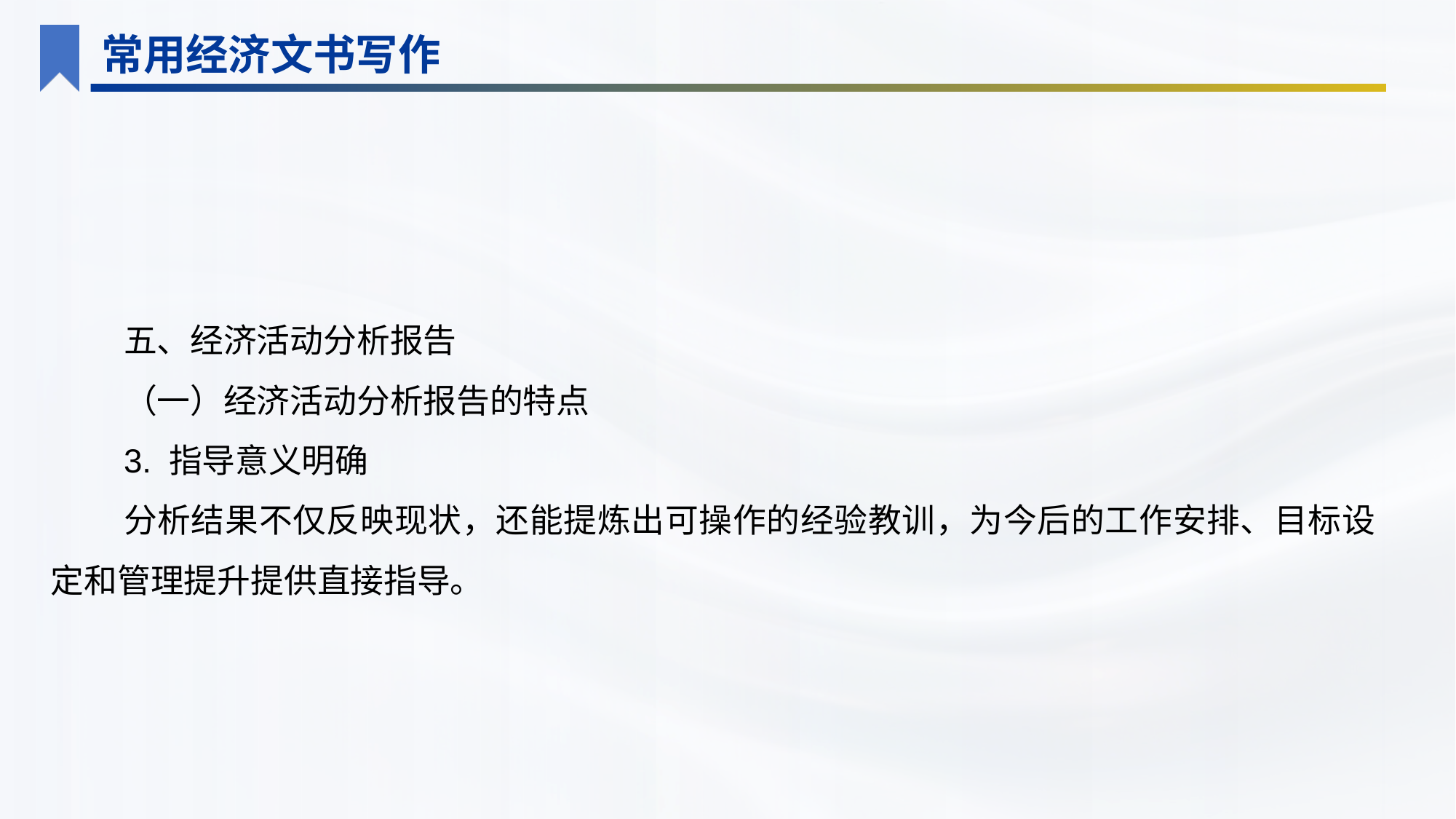

常用经济文书写作
五、经济活动分析报告
（一）经济活动分析报告的特点
3. 指导意义明确
分析结果不仅反映现状，还能提炼出可操作的经验教训，为今后的工作安排、目标设定和管理提升提供直接指导。